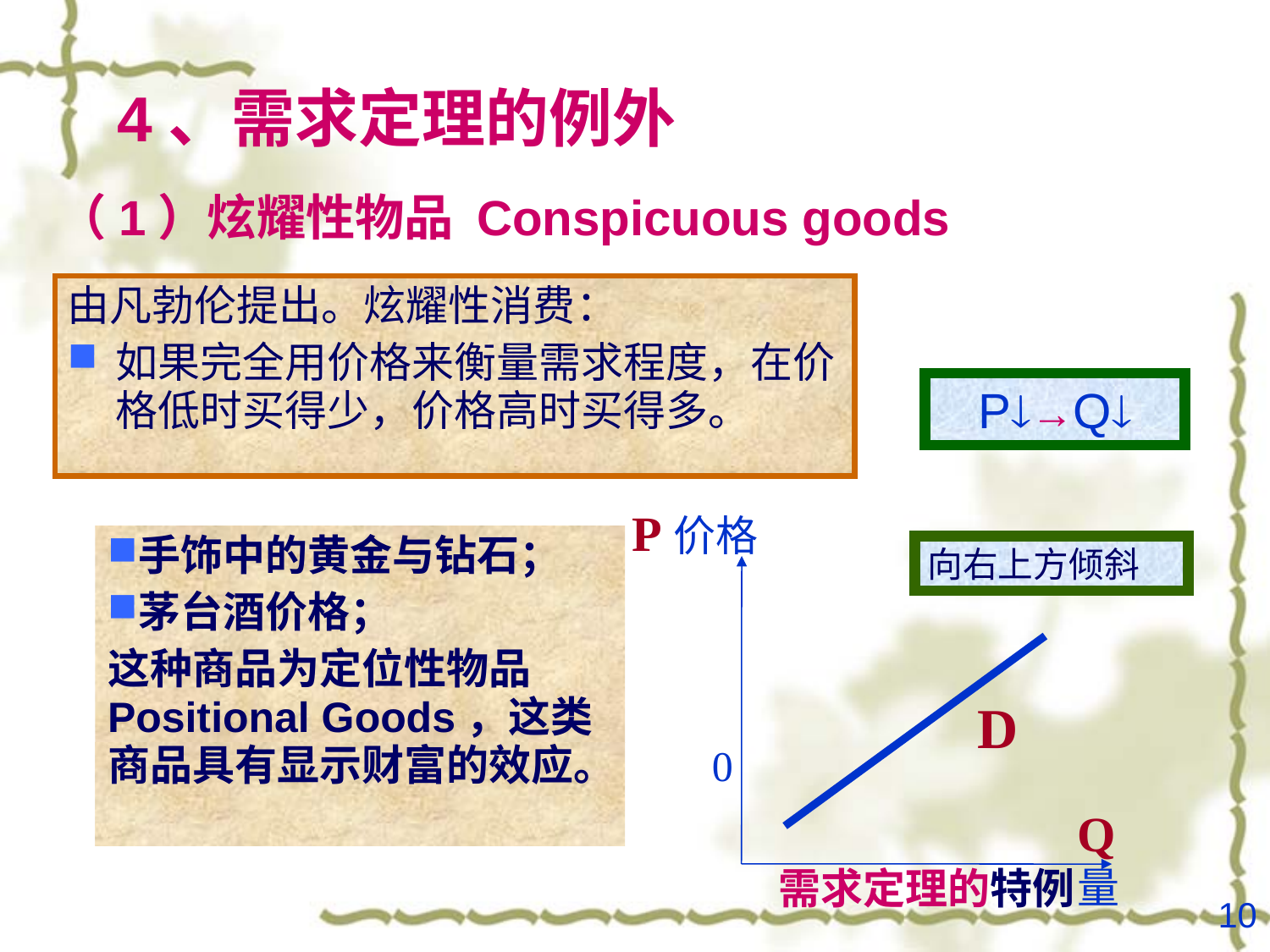

# 4、需求定理的例外
（1）炫耀性物品 Conspicuous goods
由凡勃伦提出。炫耀性消费：
如果完全用价格来衡量需求程度，在价格低时买得少，价格高时买得多。
P↓→Q↓
P价格
手饰中的黄金与钻石；
茅台酒价格；
这种商品为定位性物品Positional Goods，这类商品具有显示财富的效应。
向右上方倾斜

D
0
Q量
需求定理的特例

10